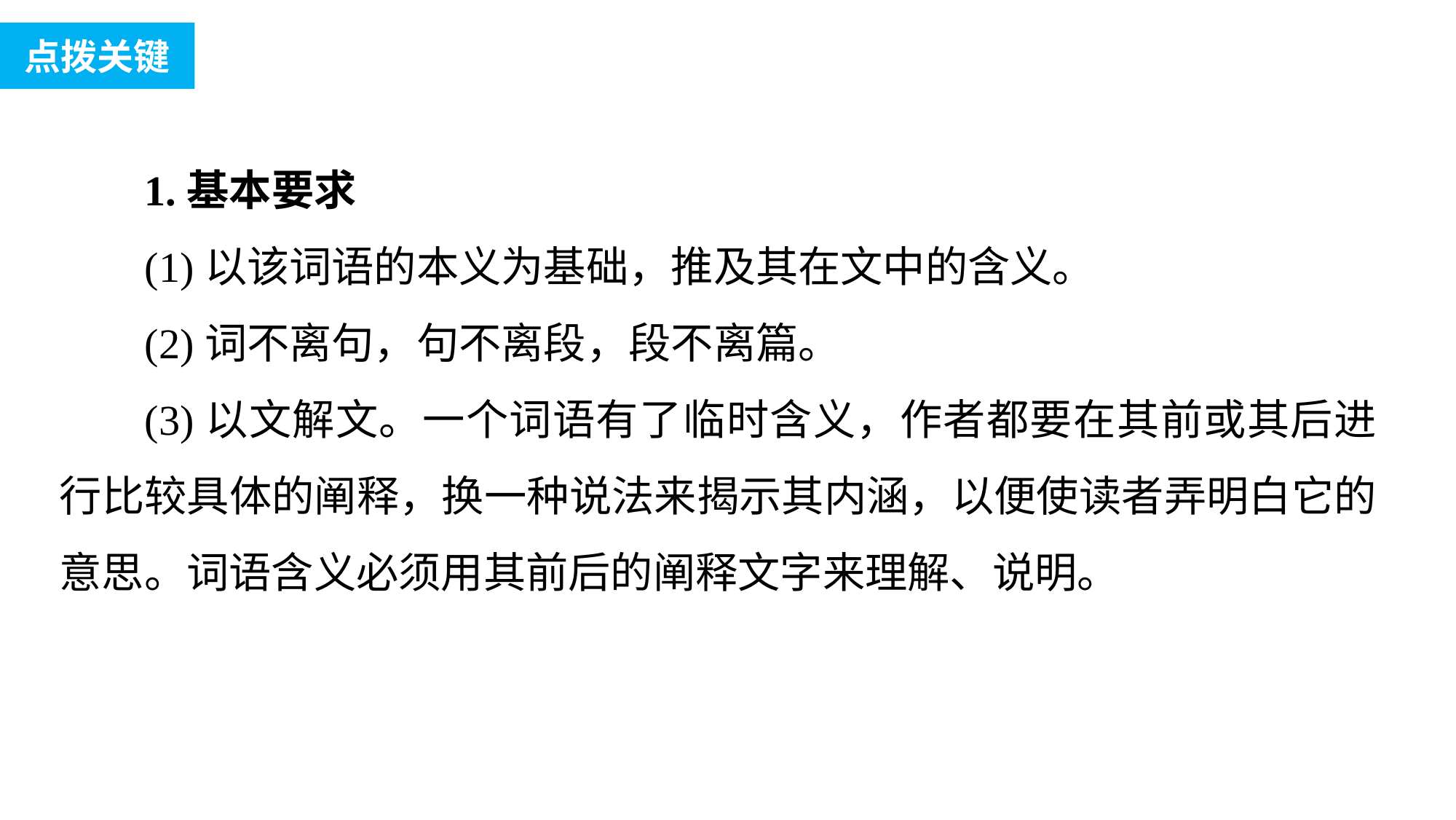

点拨关键
1.基本要求
(1)以该词语的本义为基础，推及其在文中的含义。
(2)词不离句，句不离段，段不离篇。
(3)以文解文。一个词语有了临时含义，作者都要在其前或其后进行比较具体的阐释，换一种说法来揭示其内涵，以便使读者弄明白它的意思。词语含义必须用其前后的阐释文字来理解、说明。